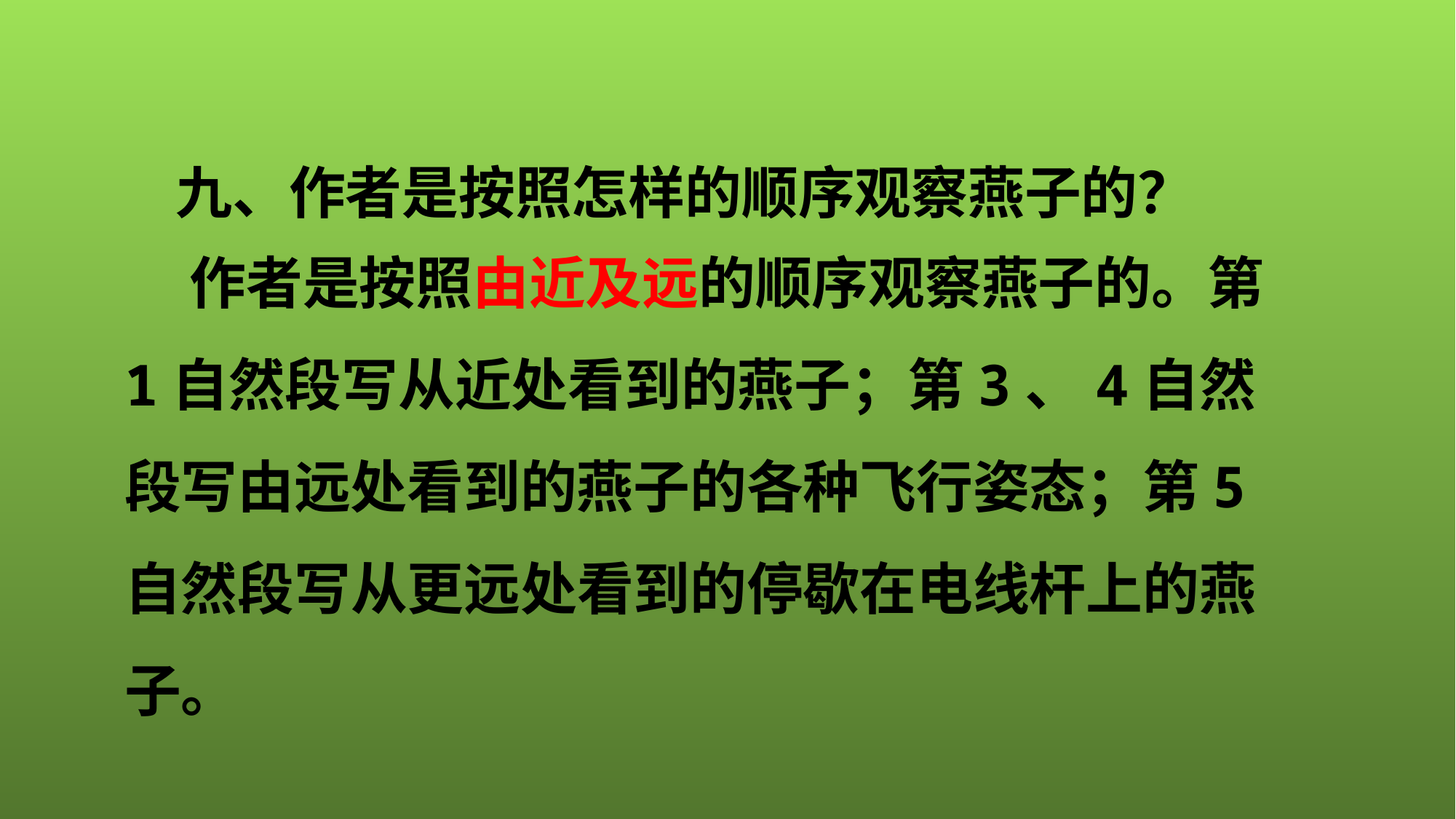

九、作者是按照怎样的顺序观察燕子的？
    作者是按照由近及远的顺序观察燕子的。第1自然段写从近处看到的燕子；第3、4自然段写由远处看到的燕子的各种飞行姿态；第5自然段写从更远处看到的停歇在电线杆上的燕子。